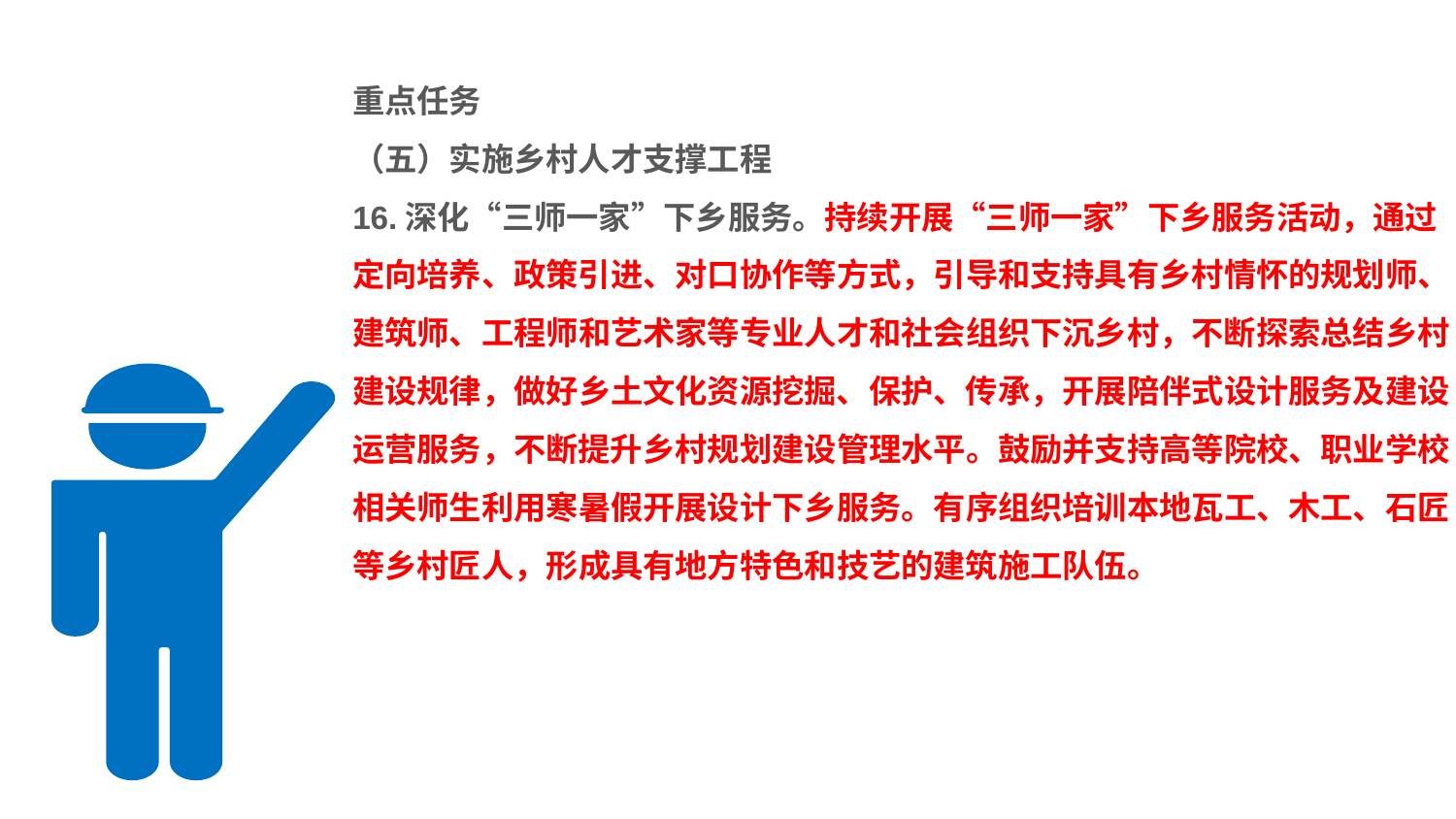

#
重点任务
（五）实施乡村人才支撑工程
16.深化“三师一家”下乡服务。持续开展“三师一家”下乡服务活动，通过定向培养、政策引进、对口协作等方式，引导和支持具有乡村情怀的规划师、建筑师、工程师和艺术家等专业人才和社会组织下沉乡村，不断探索总结乡村建设规律，做好乡土文化资源挖掘、保护、传承，开展陪伴式设计服务及建设运营服务，不断提升乡村规划建设管理水平。鼓励并支持高等院校、职业学校相关师生利用寒暑假开展设计下乡服务。有序组织培训本地瓦工、木工、石匠等乡村匠人，形成具有地方特色和技艺的建筑施工队伍。